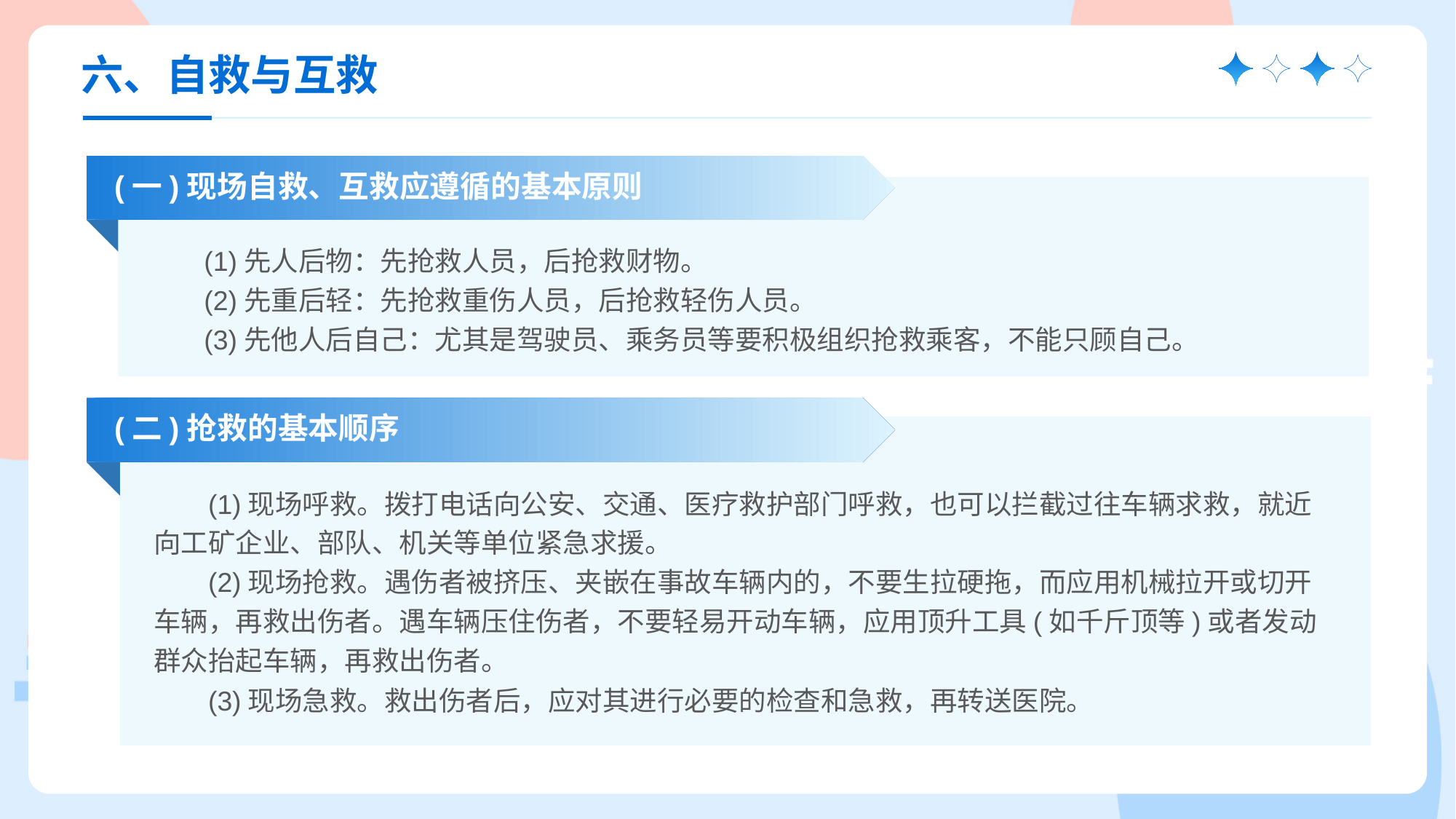

六、自救与互救
(一)现场自救、互救应遵循的基本原则

(1)先人后物：先抢救人员，后抢救财物。
(2)先重后轻：先抢救重伤人员，后抢救轻伤人员。
(3)先他人后自己：尤其是驾驶员、乘务员等要积极组织抢救乘客，不能只顾自己。
(二)抢救的基本顺序

(1)现场呼救。拨打电话向公安、交通、医疗救护部门呼救，也可以拦截过往车辆求救，就近向工矿企业、部队、机关等单位紧急求援。
(2)现场抢救。遇伤者被挤压、夹嵌在事故车辆内的，不要生拉硬拖，而应用机械拉开或切开车辆，再救出伤者。遇车辆压住伤者，不要轻易开动车辆，应用顶升工具(如千斤顶等)或者发动群众抬起车辆，再救出伤者。
(3)现场急救。救出伤者后，应对其进行必要的检查和急救，再转送医院。